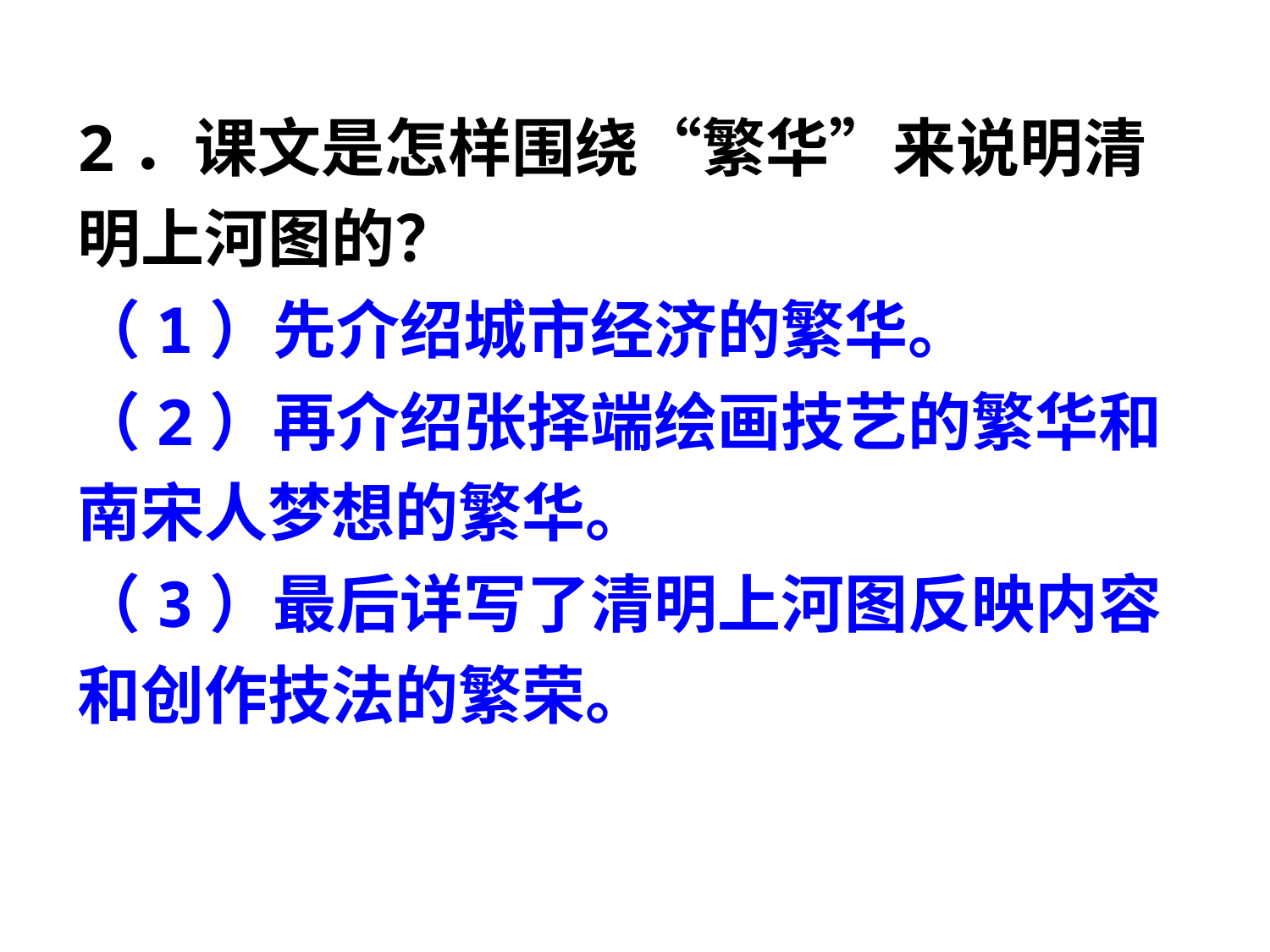

2．课文是怎样围绕“繁华”来说明清明上河图的？
（1）先介绍城市经济的繁华。
（2）再介绍张择端绘画技艺的繁华和南宋人梦想的繁华。
（3）最后详写了清明上河图反映内容和创作技法的繁荣。